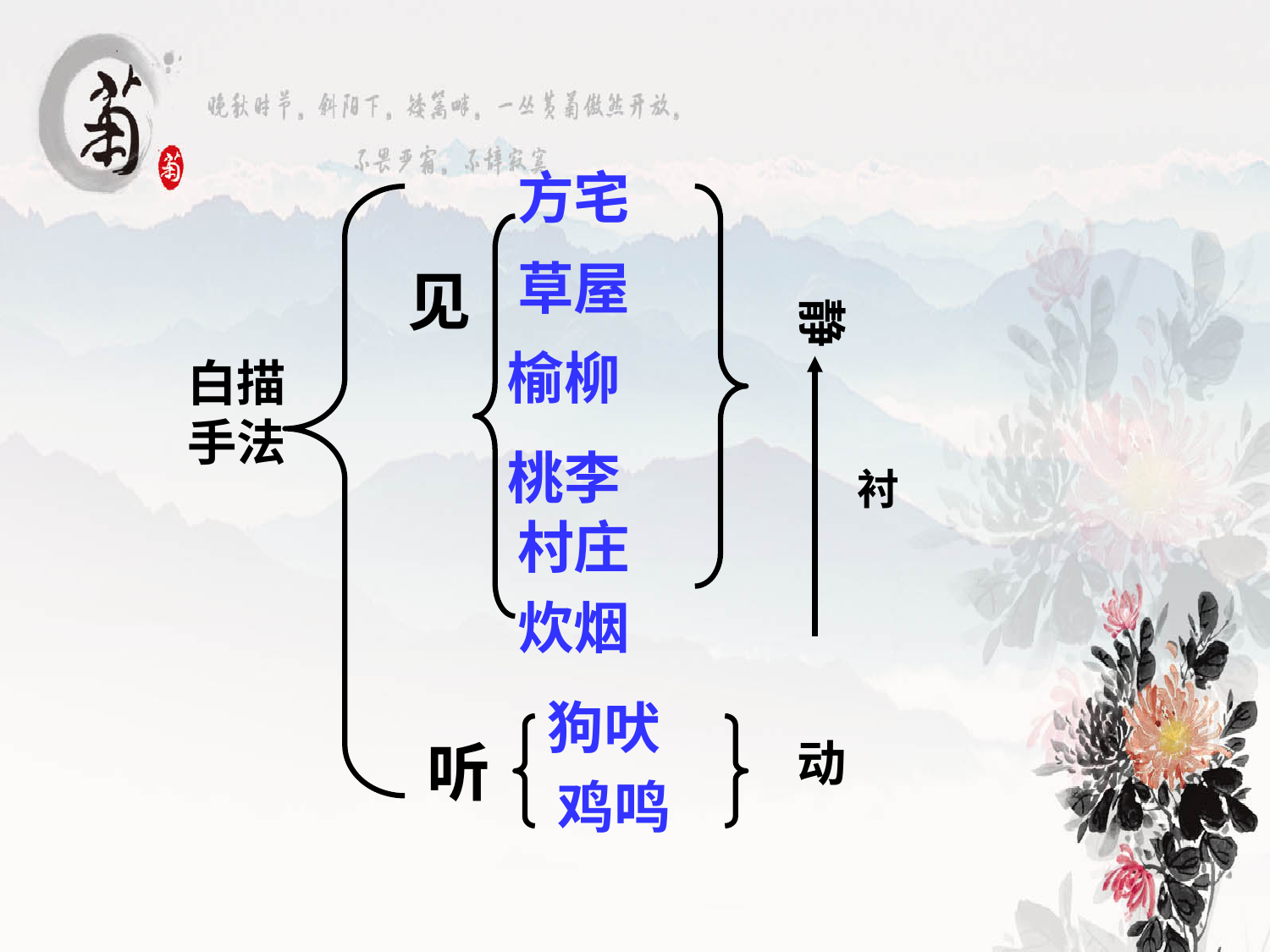

方宅

草屋
见
静
榆柳
白描
手法
桃李
衬
村庄
炊烟
狗吠

听
动
鸡鸣